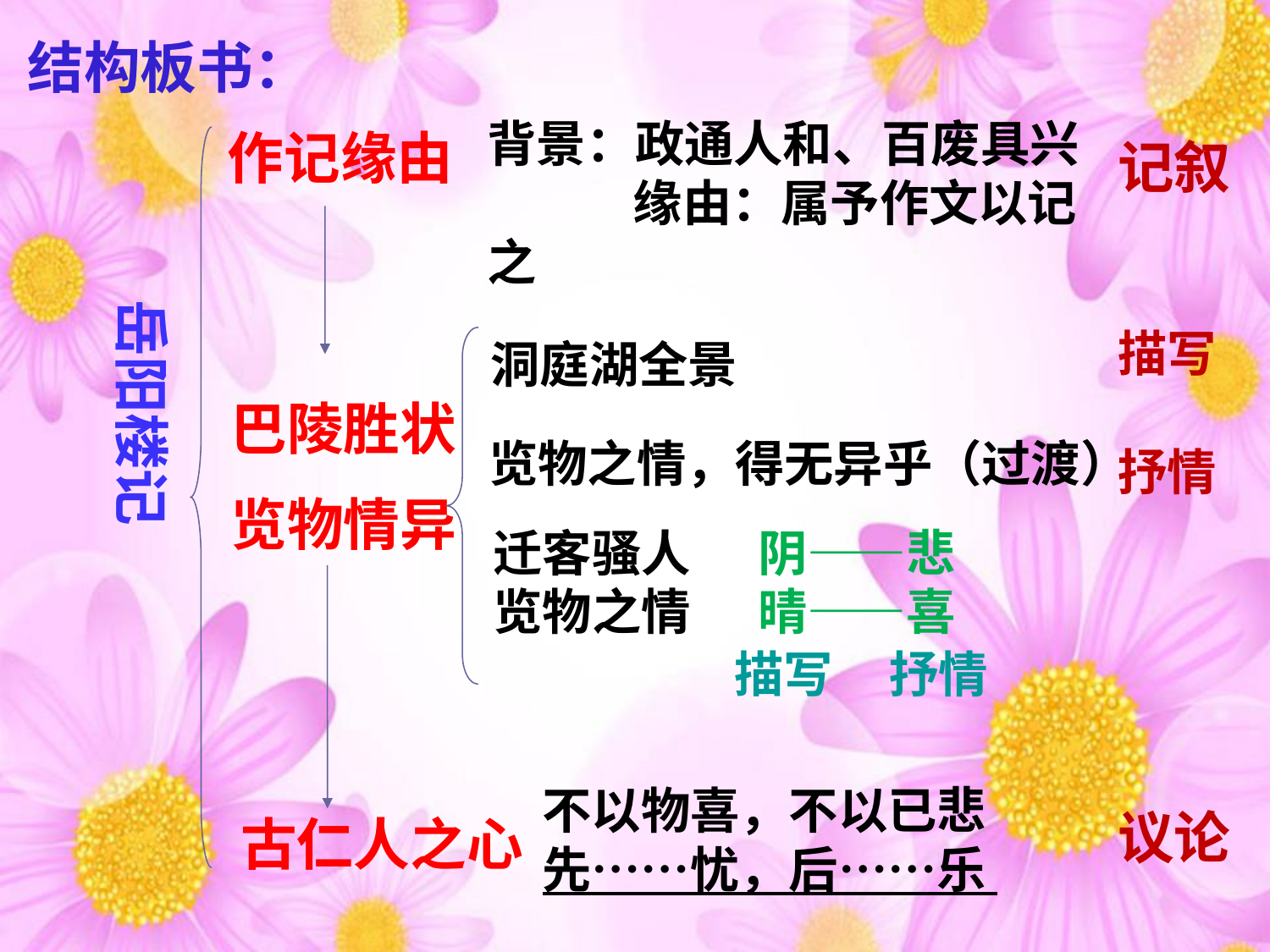

结构板书：
背景：政通人和、百废具兴               缘由：属予作文以记之
作记缘由
记叙

岳阳楼记
描写

抒情

洞庭湖全景
巴陵胜状
览物情异
览物之情，得无异乎（过渡）
迁客骚人
览物之情
阴——悲
晴——喜

描写     抒情
不以物喜，不以已悲
先……忧，后……乐
议论
古仁人之心